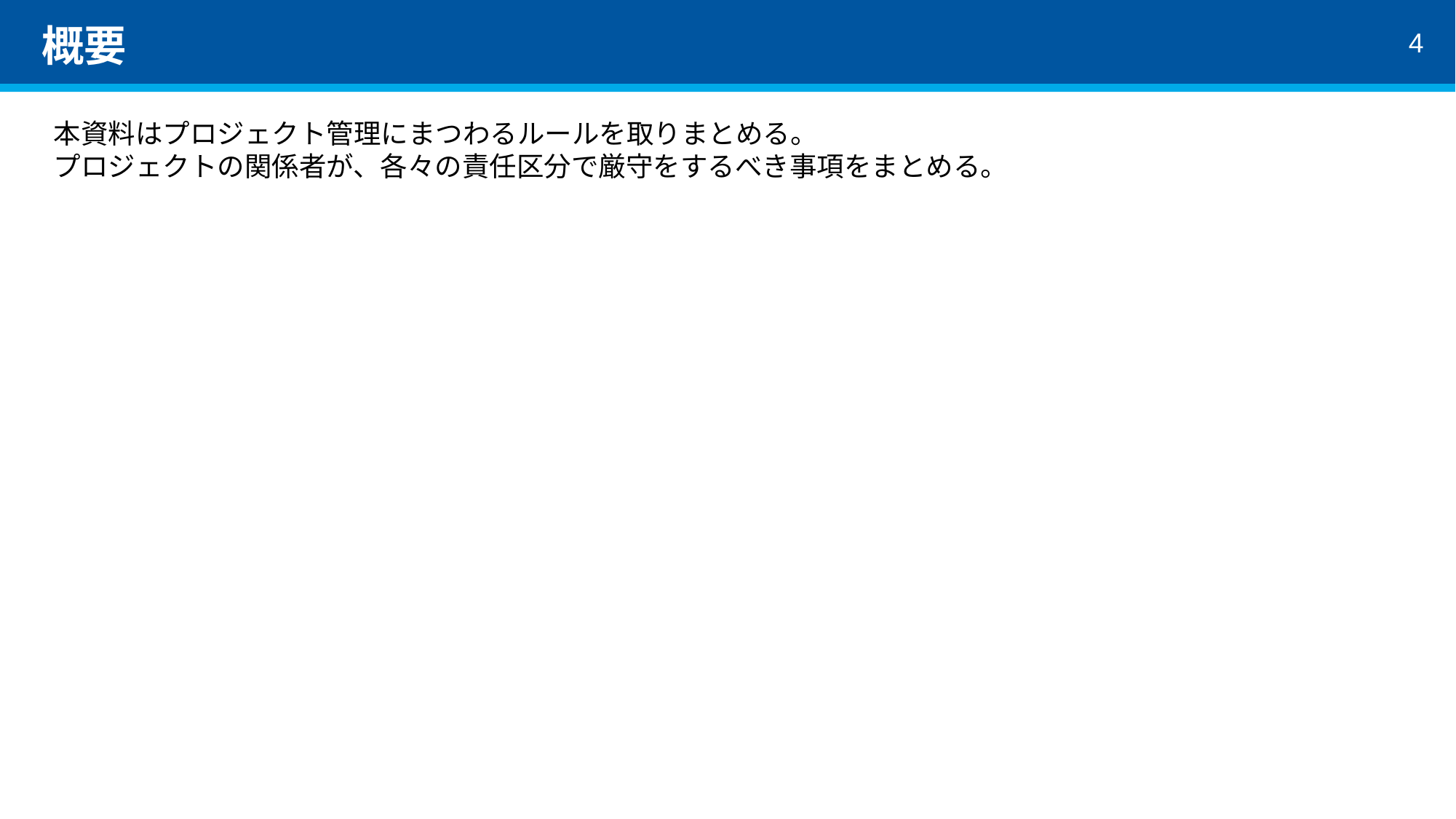

# 概要
本資料はプロジェクト管理にまつわるルールを取りまとめる。
プロジェクトの関係者が、各々の責任区分で厳守をするべき事項をまとめる。